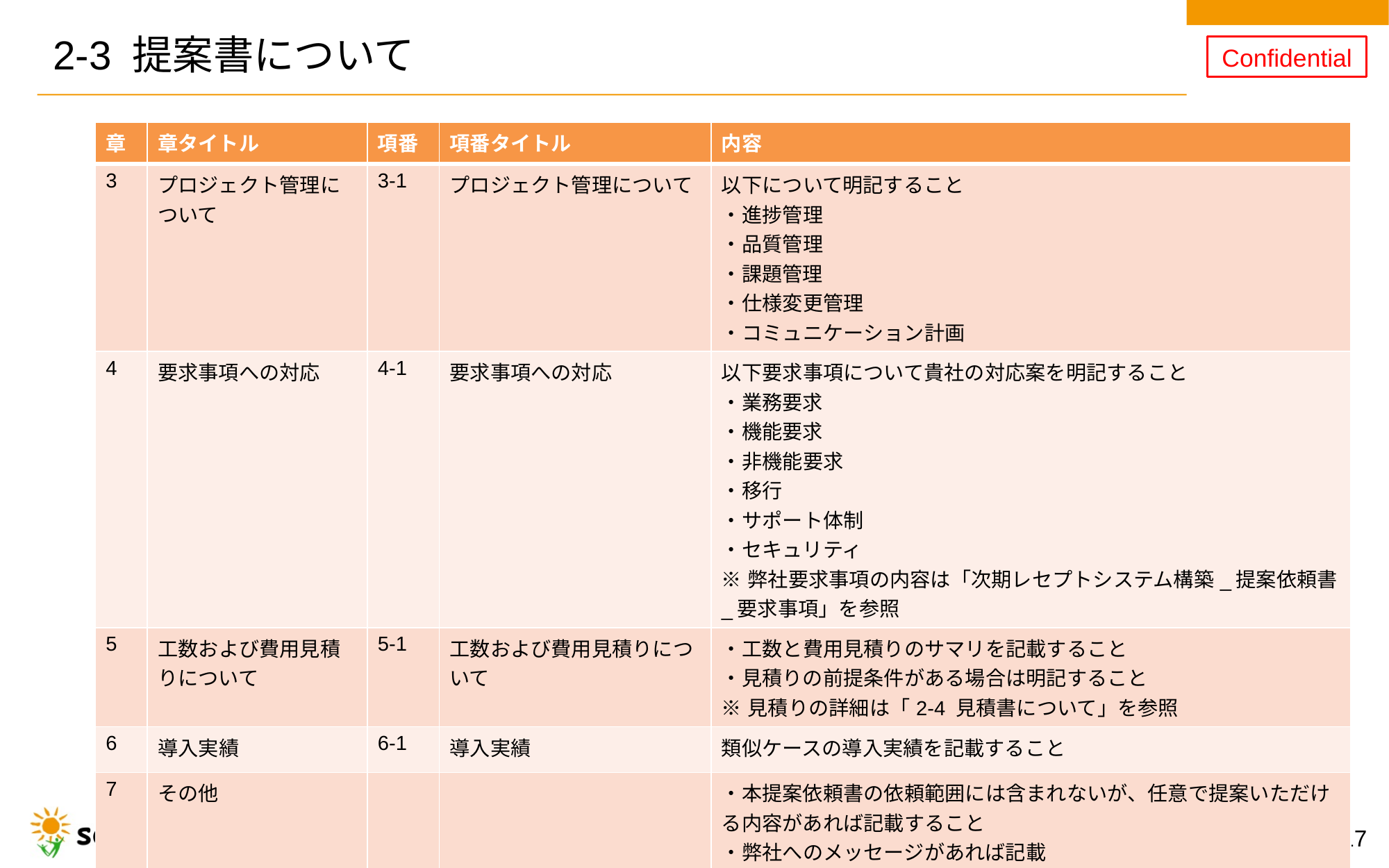

# 2-3 提案書について
| 章 | 章タイトル | 項番 | 項番タイトル | 内容 |
| --- | --- | --- | --- | --- |
| 3 | プロジェクト管理について | 3-1 | プロジェクト管理について | 以下について明記すること ・進捗管理 ・品質管理 ・課題管理 ・仕様変更管理 ・コミュニケーション計画 |
| 4 | 要求事項への対応 | 4-1 | 要求事項への対応 | 以下要求事項について貴社の対応案を明記すること ・業務要求 ・機能要求 ・非機能要求 ・移行 ・サポート体制 ・セキュリティ ※弊社要求事項の内容は「次期レセプトシステム構築\_提案依頼書\_要求事項」を参照 |
| 5 | 工数および費用見積りについて | 5-1 | 工数および費用見積りについて | ・工数と費用見積りのサマリを記載すること ・見積りの前提条件がある場合は明記すること ※見積りの詳細は「2-4 見積書について」を参照 |
| 6 | 導入実績 | 6-1 | 導入実績 | 類似ケースの導入実績を記載すること |
| 7 | その他 |  |  | ・本提案依頼書の依頼範囲には含まれないが、任意で提案いただける内容があれば記載すること ・弊社へのメッセージがあれば記載 |